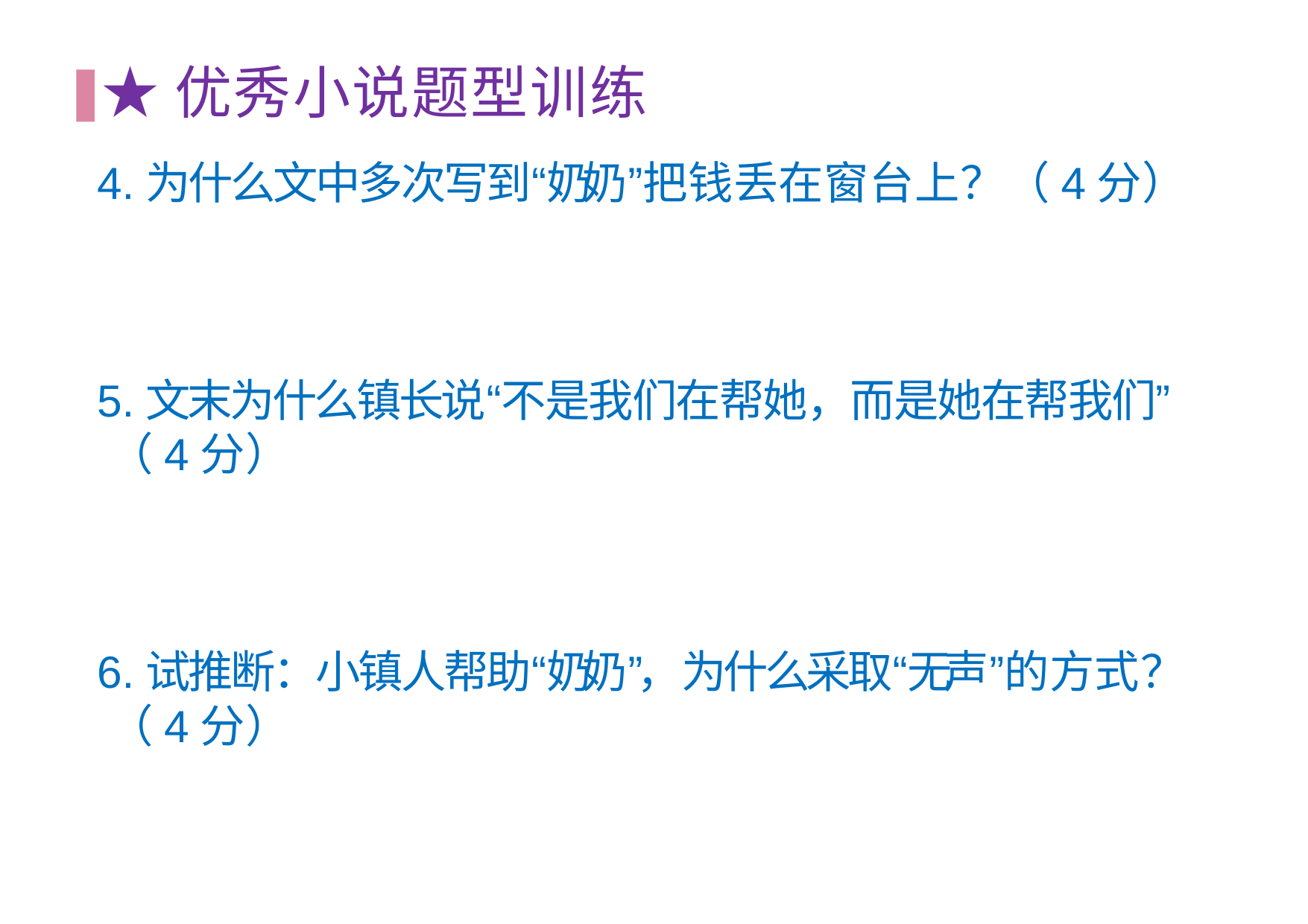

# ★优秀⼩说题型训练

4.为什么⽂中多次写到“奶奶”把钱丢在窗台上？（4分）
5.⽂末为什么镇长说“不是我们在帮她，⽽是她在帮我们”
（4分）
6.试推断：⼩镇⼈帮助“奶奶”，为什么采取“⽆声”的⽅式？
（4分）